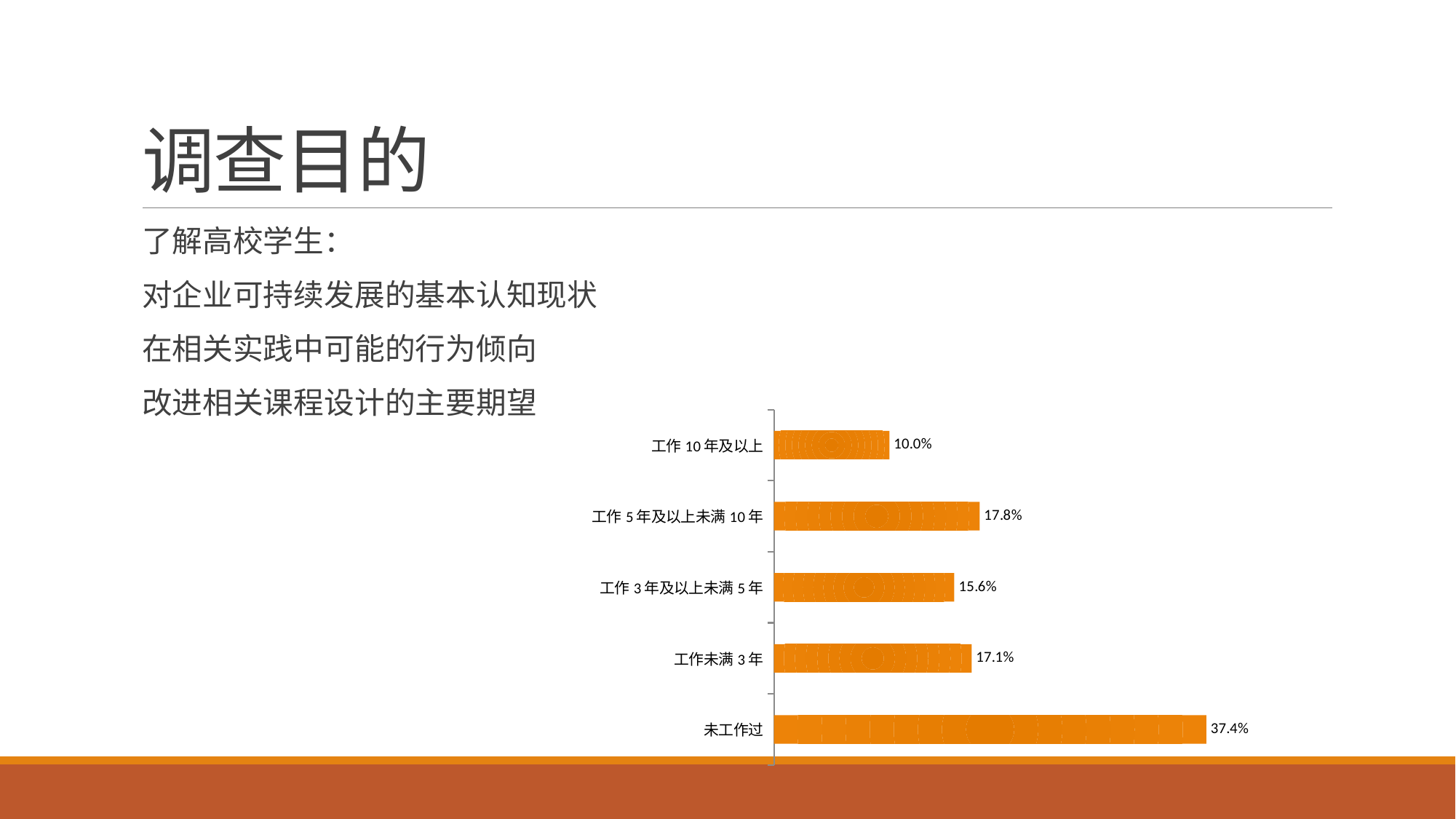

# 调查目的
了解高校学生：
对企业可持续发展的基本认知现状
在相关实践中可能的行为倾向
改进相关课程设计的主要期望

### Chart

| Category |  |
|---|---|
| 未工作过 | 0.374 |
| 工作未满3年 | 0.171 |
| 工作3年及以上未满5年 | 0.156 |
| 工作5年及以上未满10年 | 0.178 |
| 工作10年及以上 | 0.1 |